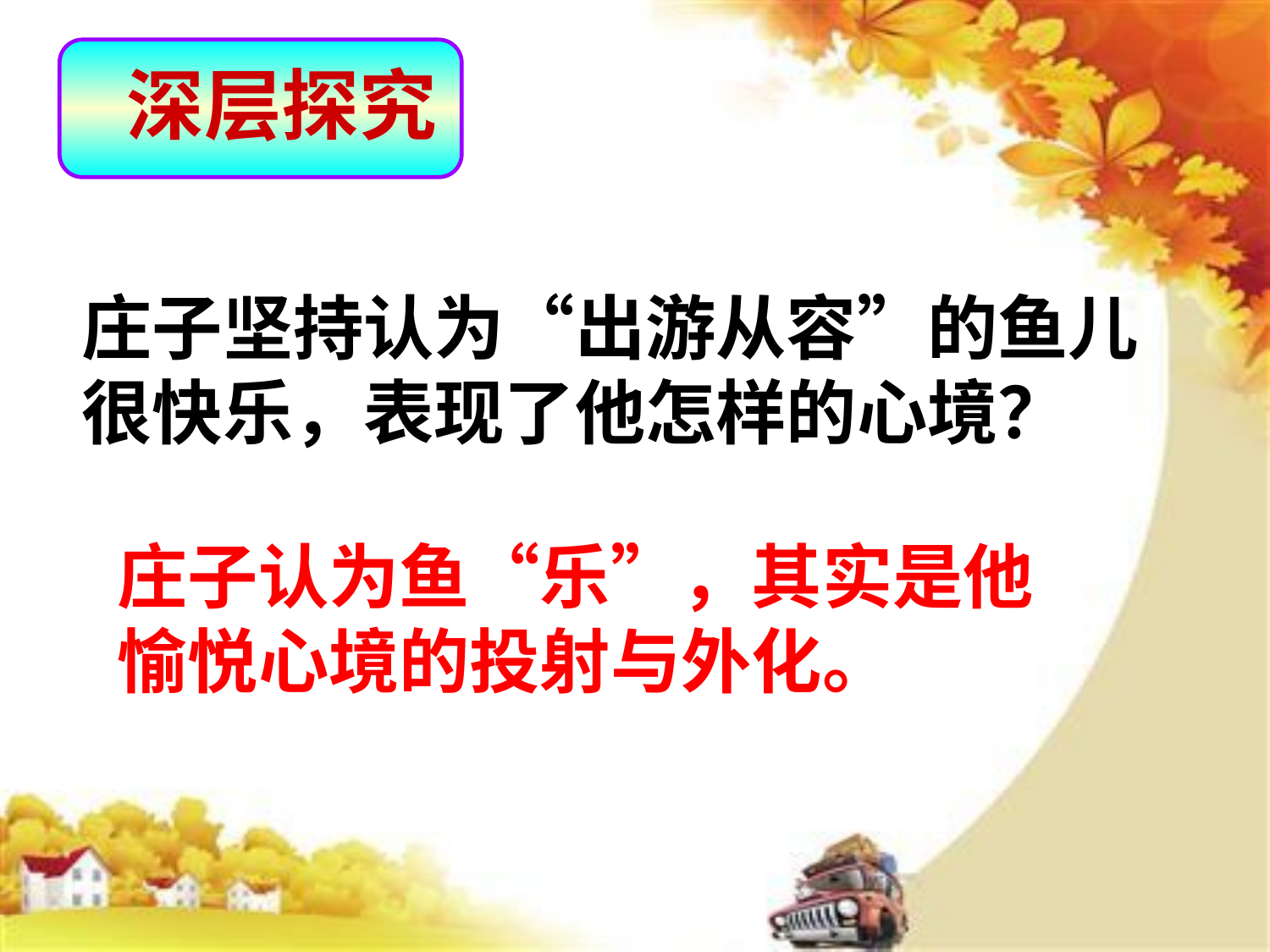

深层探究
庄子坚持认为“出游从容”的鱼儿很快乐，表现了他怎样的心境？
庄子认为鱼“乐”，其实是他愉悦心境的投射与外化。